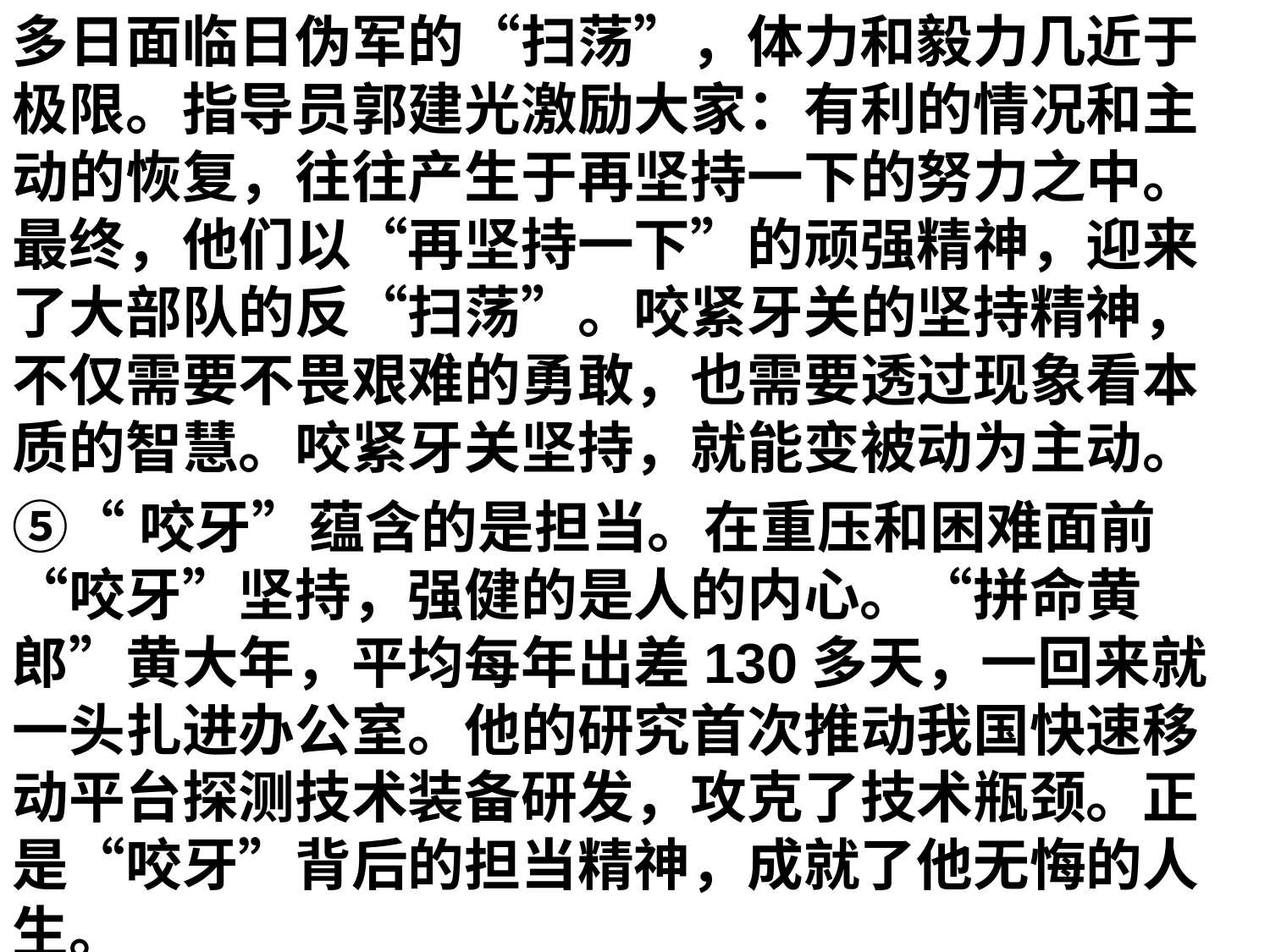

多日面临日伪军的“扫荡”，体力和毅力几近于极限。指导员郭建光激励大家：有利的情况和主动的恢复，往往产生于再坚持一下的努力之中。最终，他们以“再坚持一下”的顽强精神，迎来了大部队的反“扫荡”。咬紧牙关的坚持精神，不仅需要不畏艰难的勇敢，也需要透过现象看本质的智慧。咬紧牙关坚持，就能变被动为主动。
⑤“咬牙”蕴含的是担当。在重压和困难面前“咬牙”坚持，强健的是人的内心。“拼命黄郎”黄大年，平均每年出差130多天，一回来就一头扎进办公室。他的研究首次推动我国快速移动平台探测技术装备研发，攻克了技术瓶颈。正是“咬牙”背后的担当精神，成就了他无悔的人生。